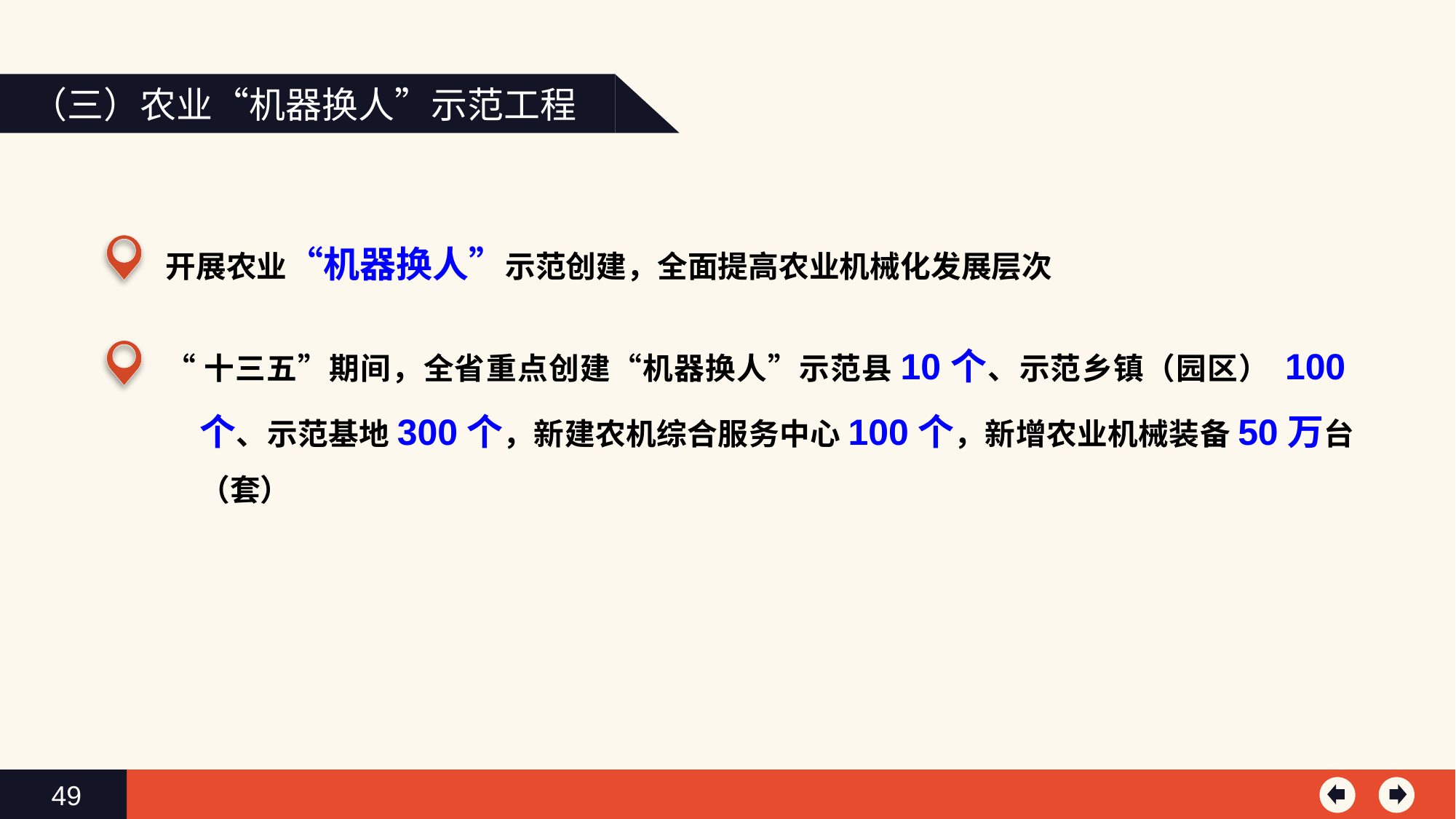

（三）农业“机器换人”示范工程
开展农业“机器换人”示范创建，全面提高农业机械化发展层次
“十三五”期间，全省重点创建“机器换人”示范县10个、示范乡镇（园区） 100个、示范基地300个，新建农机综合服务中心100个，新增农业机械装备50万台（套）

49